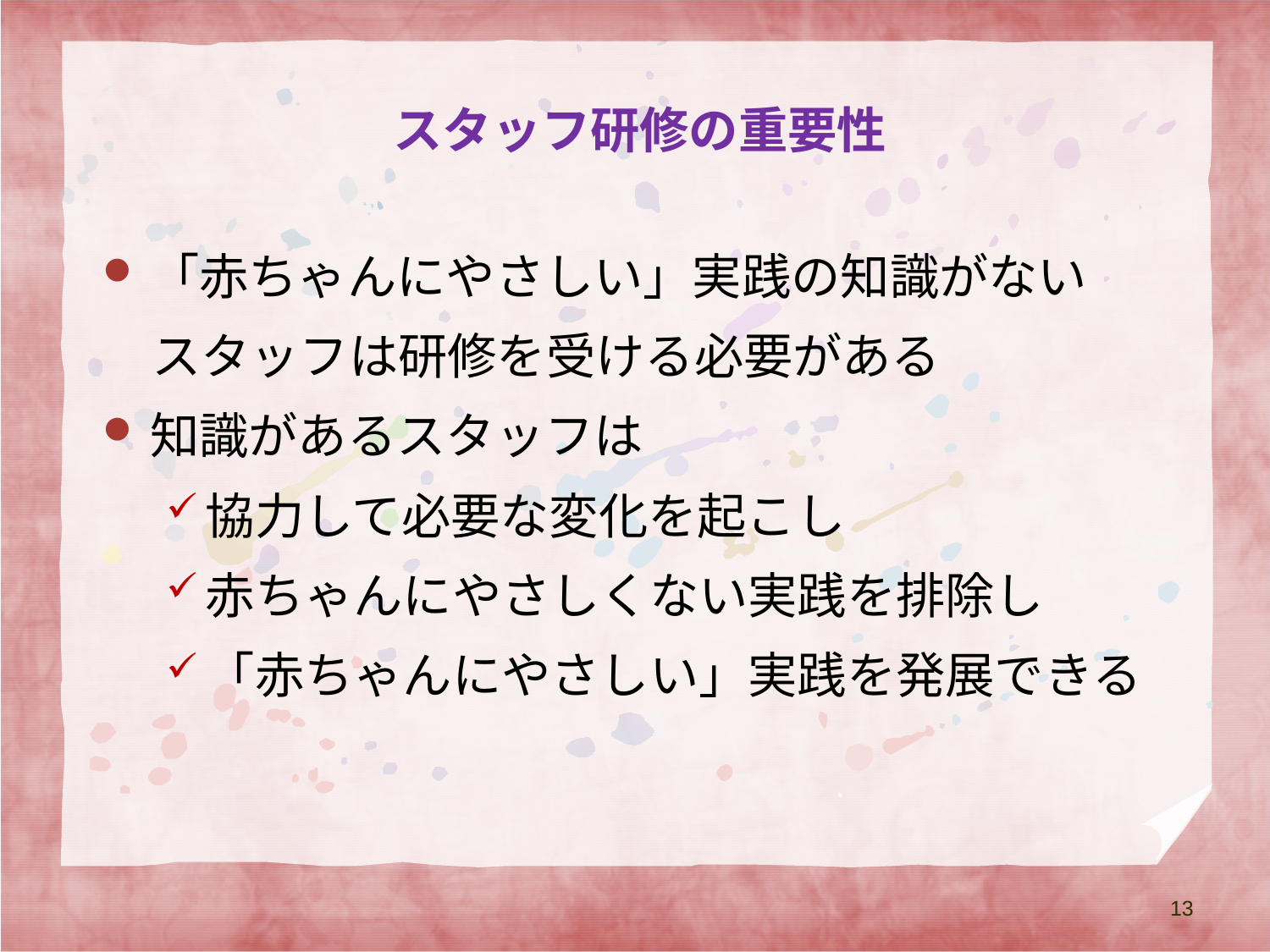

# スタッフ研修の重要性
「赤ちゃんにやさしい」実践の知識がない
　スタッフは研修を受ける必要がある
知識があるスタッフは
協力して必要な変化を起こし
赤ちゃんにやさしくない実践を排除し
「赤ちゃんにやさしい」実践を発展できる
13